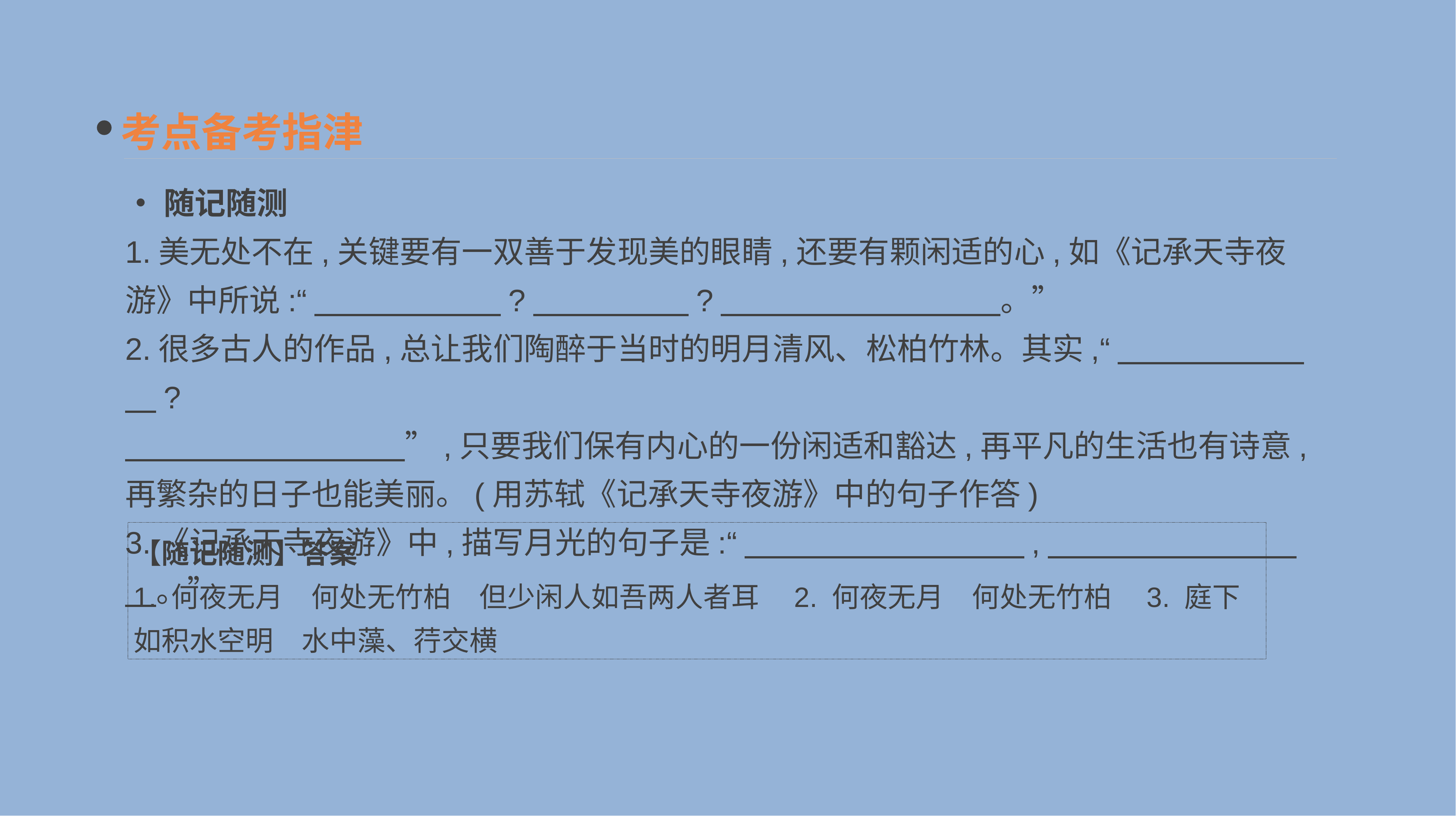

考点备考指津

•随记随测
1.美无处不在,关键要有一双善于发现美的眼睛,还要有颗闲适的心,如《记承天寺夜游》中所说:“　　　　　　?　　　　　?　　　　　　　　　。”
2.很多古人的作品,总让我们陶醉于当时的明月清风、松柏竹林。其实,“　　　　　　　?
　　　　　　　　　”,只要我们保有内心的一份闲适和豁达,再平凡的生活也有诗意,再繁杂的日子也能美丽。(用苏轼《记承天寺夜游》中的句子作答)
3.《记承天寺夜游》中,描写月光的句子是:“　　　　　　　　　,　　　　　　　　　。”
【随记随测】答案
1. 何夜无月　何处无竹柏　但少闲人如吾两人者耳　2. 何夜无月　何处无竹柏　3. 庭下如积水空明　水中藻、荇交横